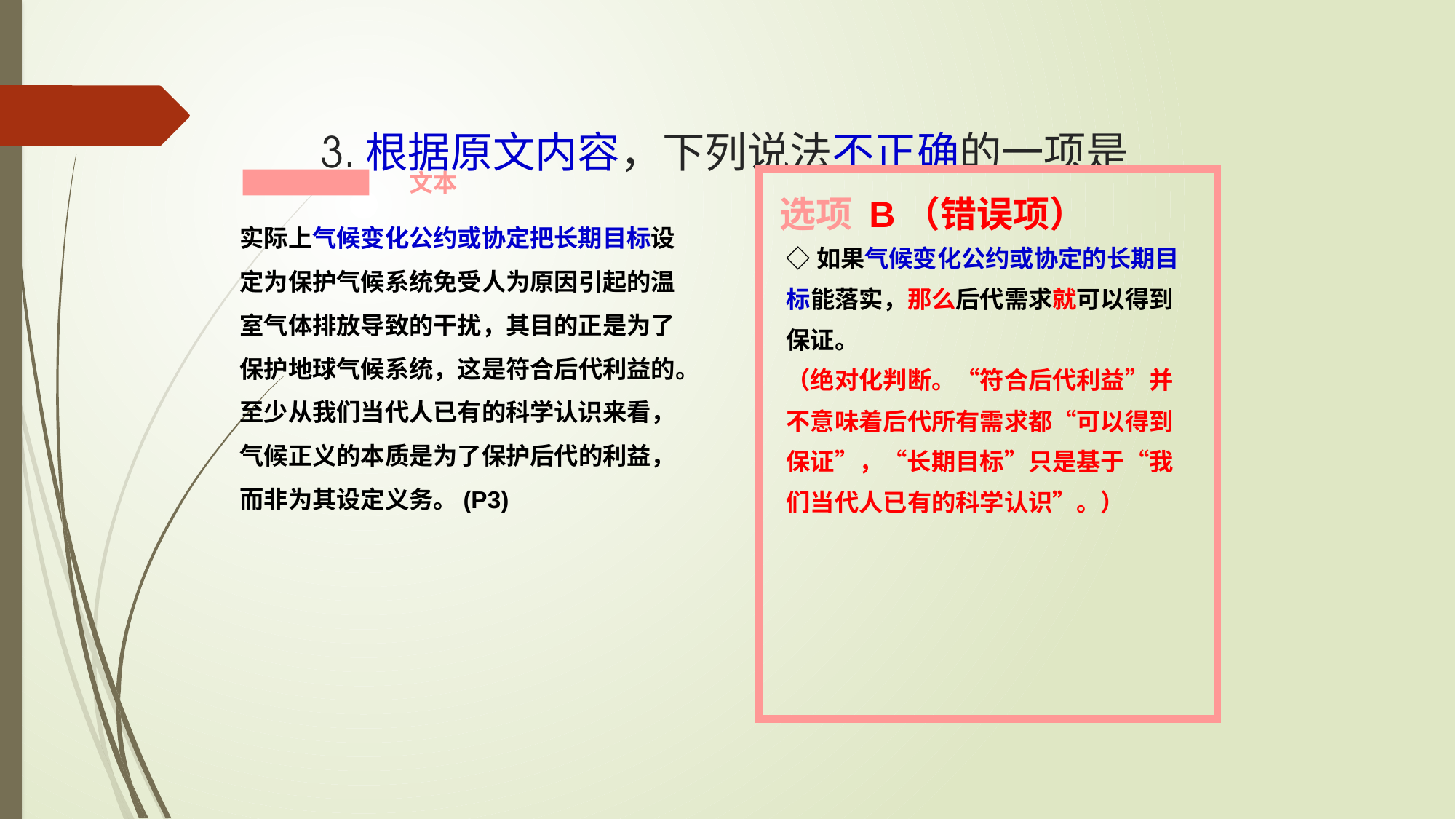

# 3.根据原文内容，下列说法不正确的一项是
文本

选项 B（错误项）

实际上气候变化公约或协定把长期目标设定为保护气候系统免受人为原因引起的温室气体排放导致的干扰，其目的正是为了保护地球气候系统，这是符合后代利益的。至少从我们当代人已有的科学认识来看，气候正义的本质是为了保护后代的利益，而非为其设定义务。(P3)
◇如果气候变化公约或协定的长期目标能落实，那么后代需求就可以得到保证。
（绝对化判断。“符合后代利益”并不意味着后代所有需求都“可以得到保证”，“长期目标”只是基于“我们当代人已有的科学认识”。）